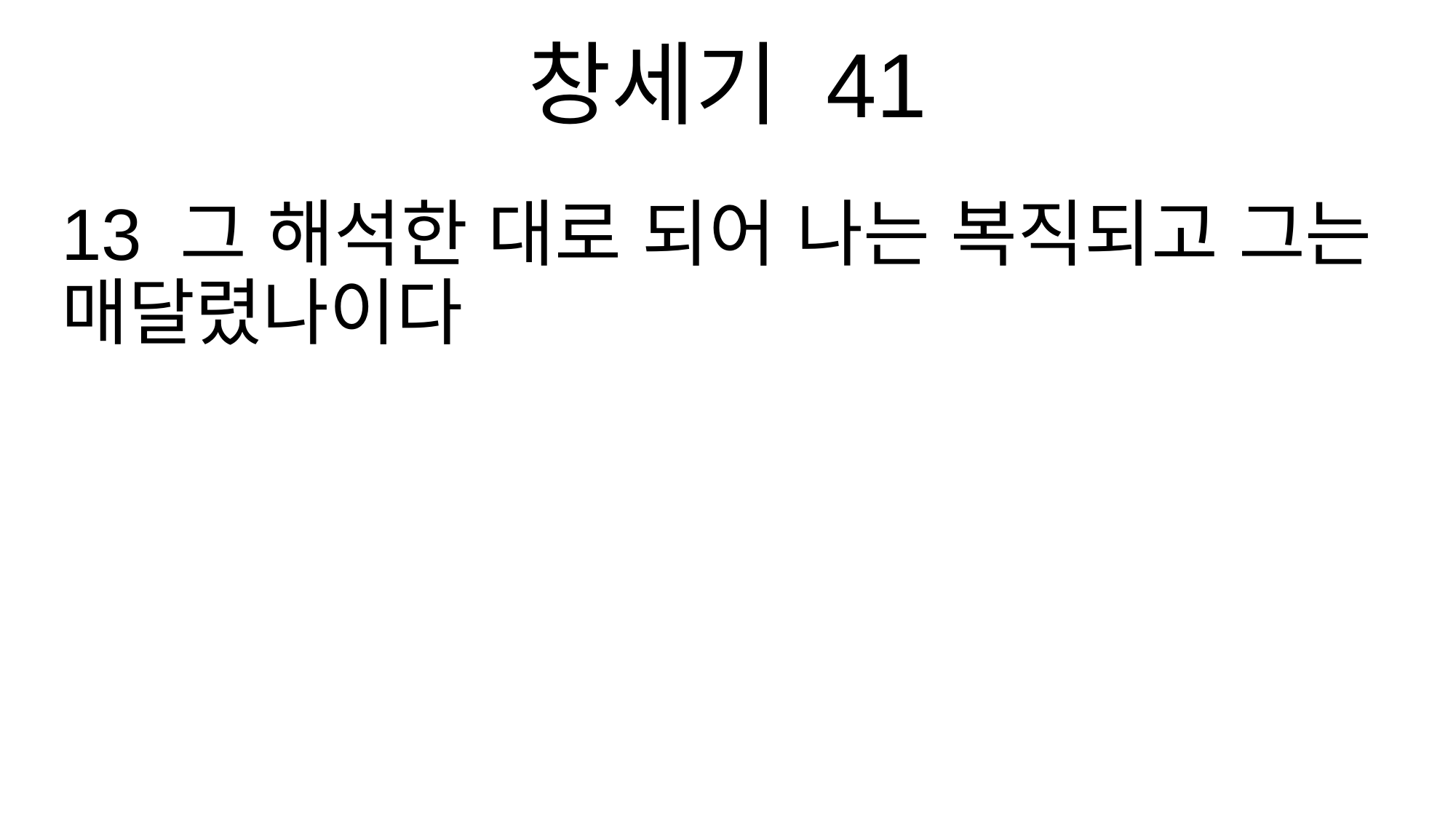

창세기 41
13 그 해석한 대로 되어 나는 복직되고 그는 매달렸나이다